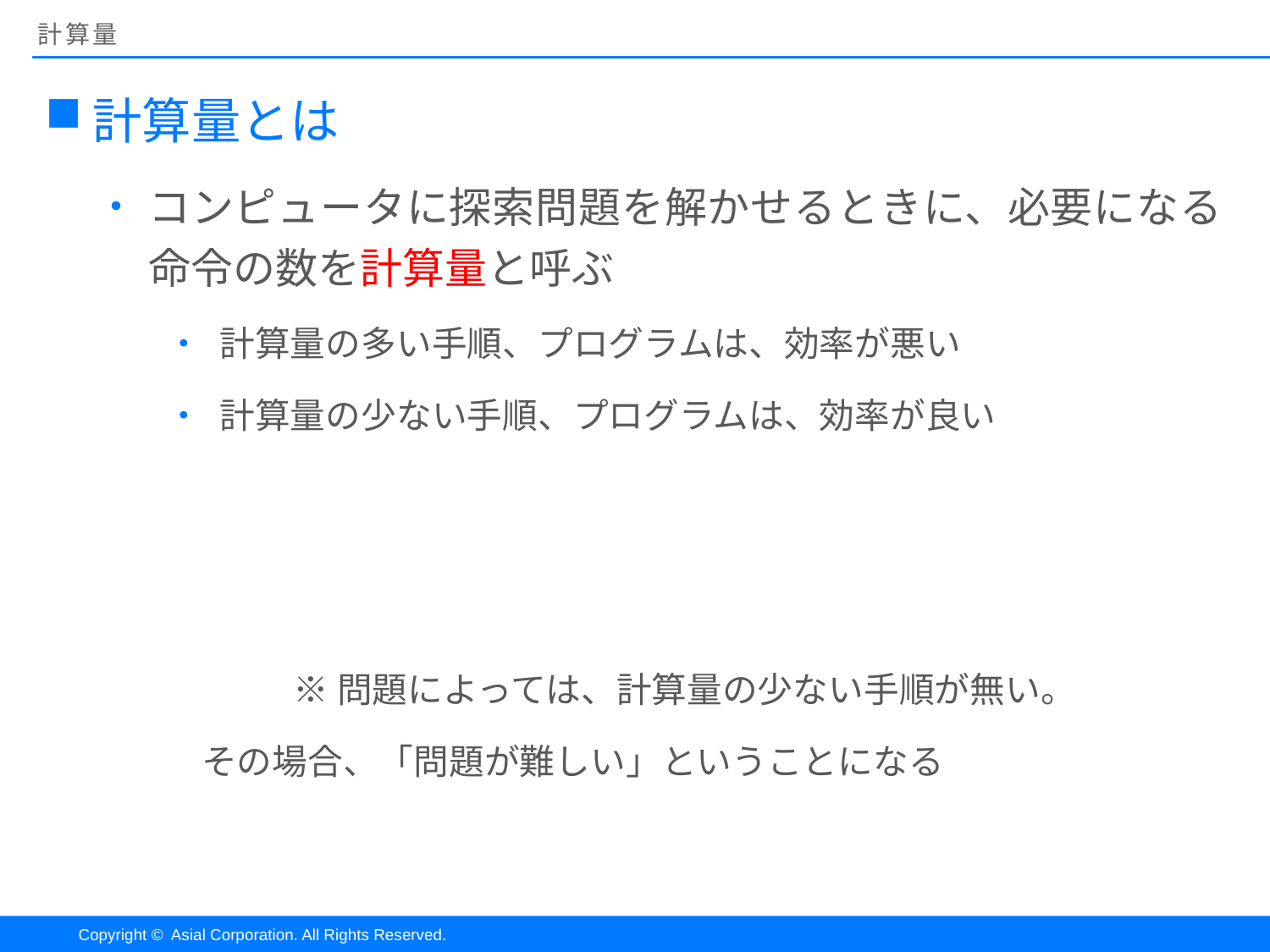

# 計算量

計算量とは
コンピュータに探索問題を解かせるときに、必要になる命令の数を計算量と呼ぶ
計算量の多い手順、プログラムは、効率が悪い
計算量の少ない手順、プログラムは、効率が良い

	※問題によっては、計算量の少ない手順が無い。
　その場合、「問題が難しい」ということになる